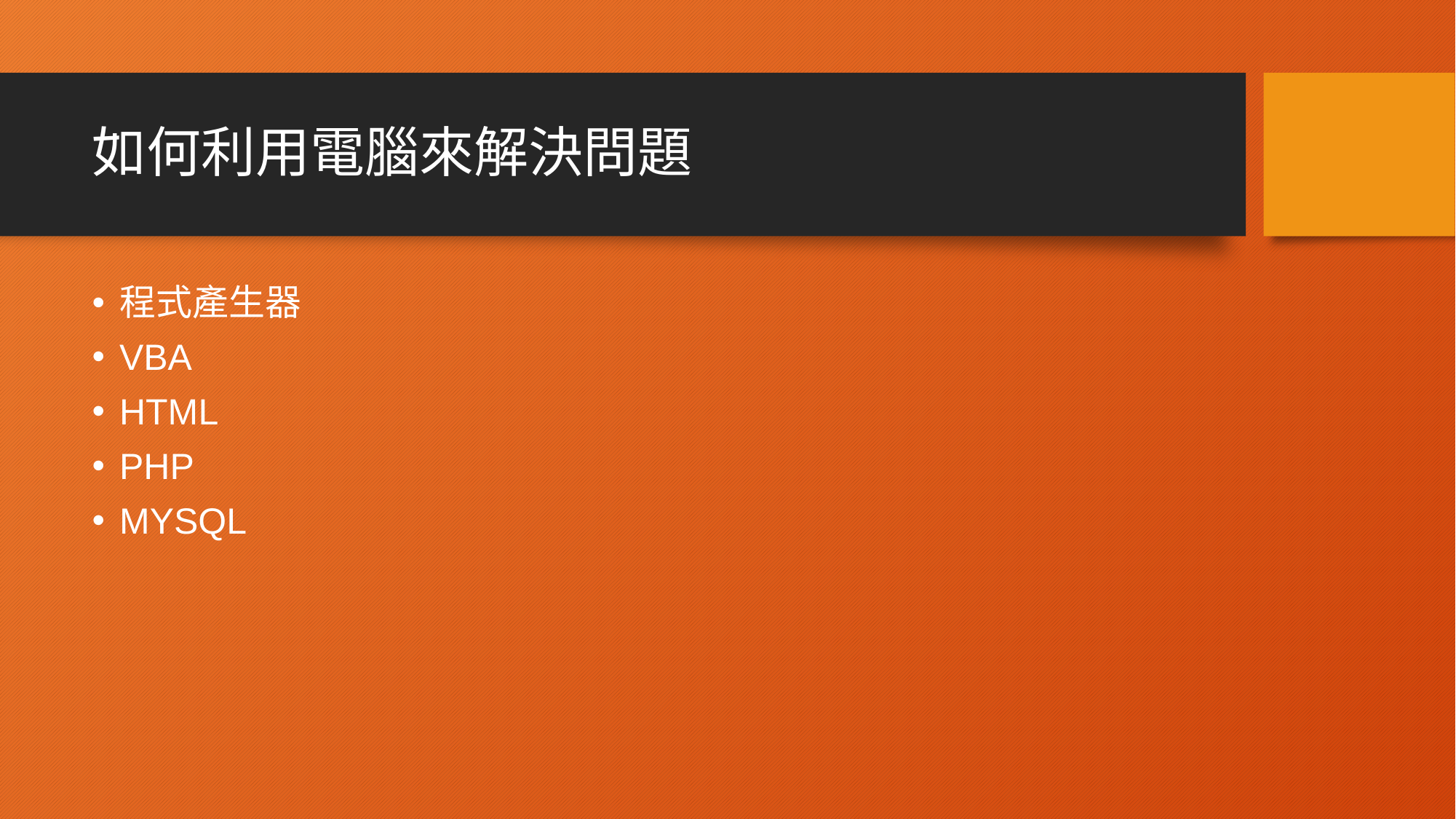

# 如何利用電腦來解決問題
程式產生器
VBA
HTML
PHP
MYSQL